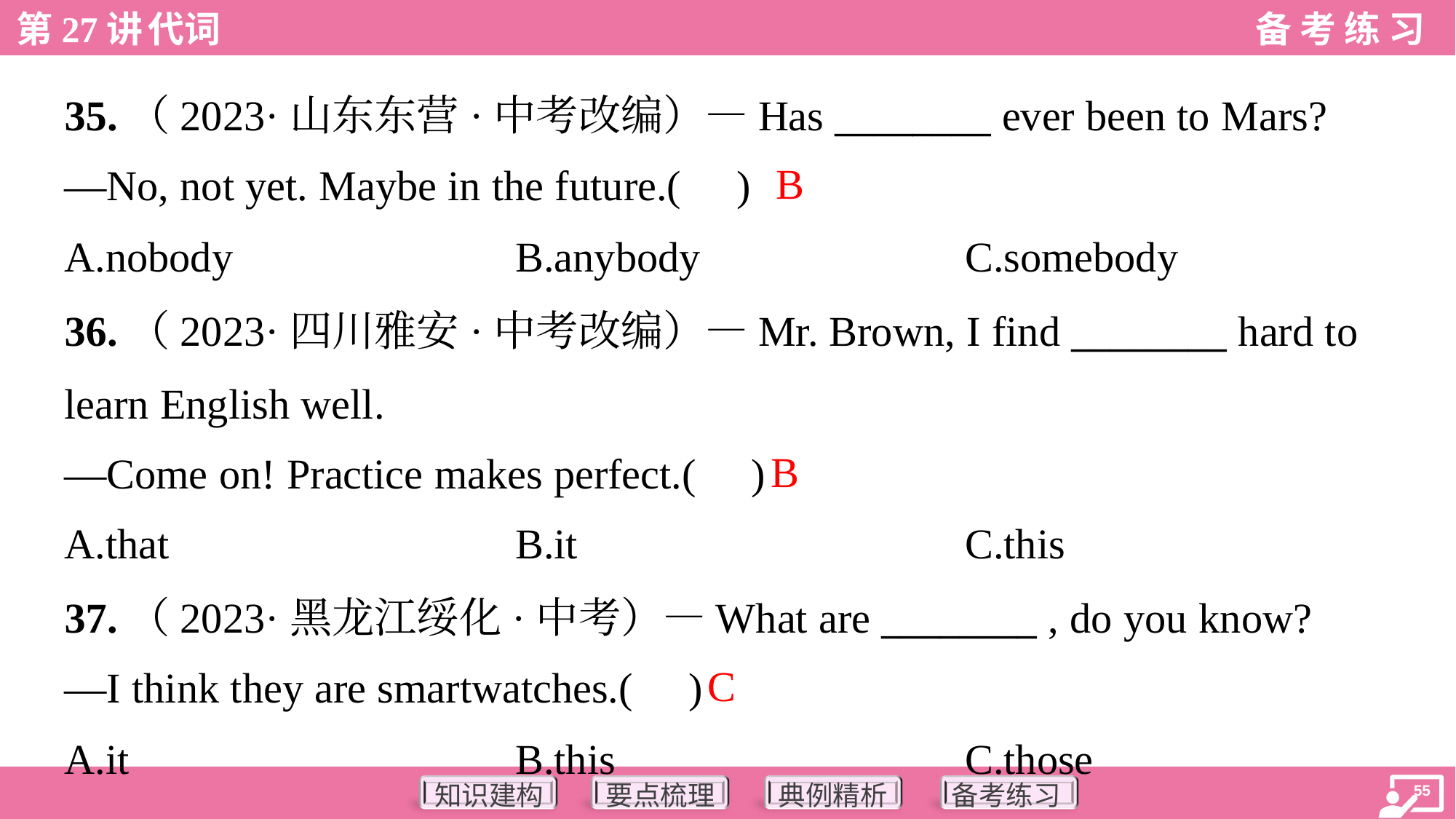

35.（2023·山东东营·中考改编）—Has ________ ever been to Mars?
—No, not yet. Maybe in the future.(     )
B
A.nobody	B.anybody	C.somebody
36.（2023·四川雅安·中考改编）—Mr. Brown, I find ________ hard to
learn English well.
—Come on! Practice makes perfect.(     )
B
A.that	B.it	C.this
37.（2023·黑龙江绥化·中考）—What are ________ , do you know?
—I think they are smartwatches.(     )
C
A.it	B.this	C.those